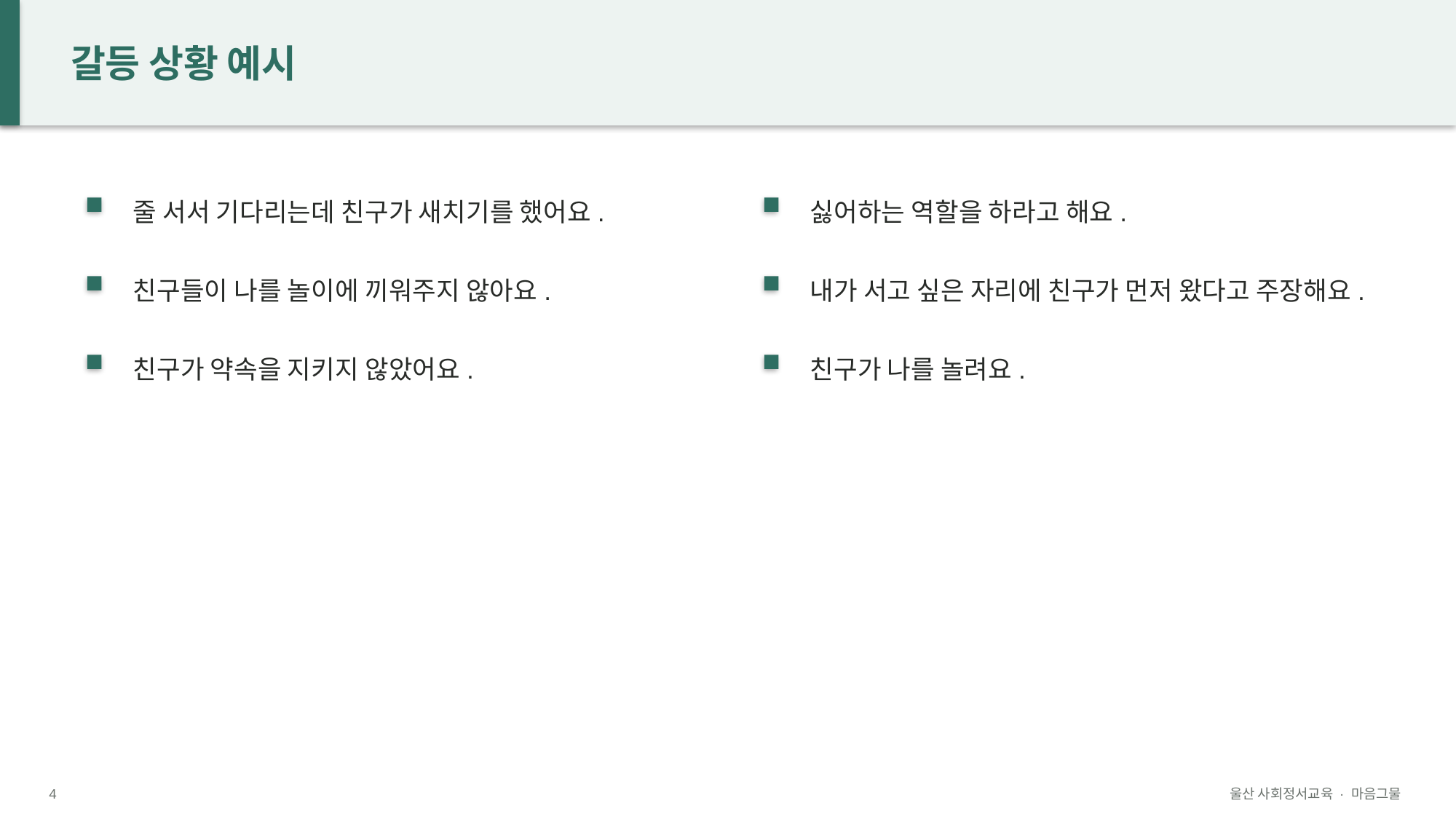

갈등 상황 예시
줄 서서 기다리는데 친구가 새치기를 했어요.
싫어하는 역할을 하라고 해요.

친구들이 나를 놀이에 끼워주지 않아요.
내가 서고 싶은 자리에 친구가 먼저 왔다고 주장해요.

친구가 약속을 지키지 않았어요.
친구가 나를 놀려요.

4
울산 사회정서교육 · 마음그물